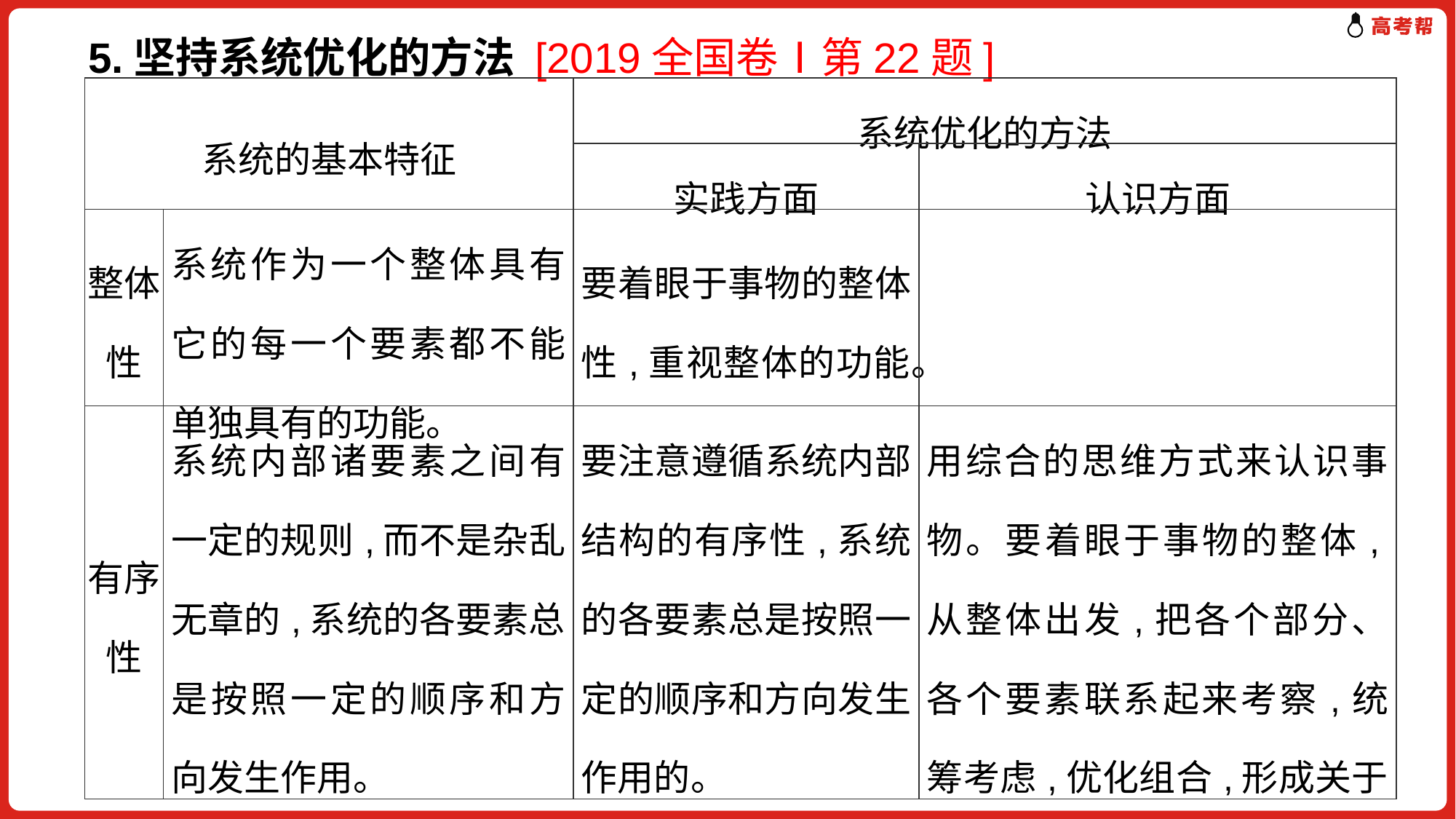

5.坚持系统优化的方法 [2019全国卷Ⅰ第22题]
| 系统的基本特征 |  | 系统优化的方法 |  |
| --- | --- | --- | --- |
|  |  | 实践方面 | 认识方面 |
| 整体性 | 系统作为一个整体具有它的每一个要素都不能单独具有的功能。 | 要着眼于事物的整体性,重视整体的功能。 |  |
| 有序性 | 系统内部诸要素之间有一定的规则,而不是杂乱无章的,系统的各要素总是按照一定的顺序和方向发生作用。 | 要注意遵循系统内部结构的有序性,系统的各要素总是按照一定的顺序和方向发生作用的。 | 用综合的思维方式来认识事物。要着眼于事物的整体,从整体出发,把各个部分、各个要素联系起来考察,统筹考虑,优化组合,形成关于这一事物的完整准确的认识。 |